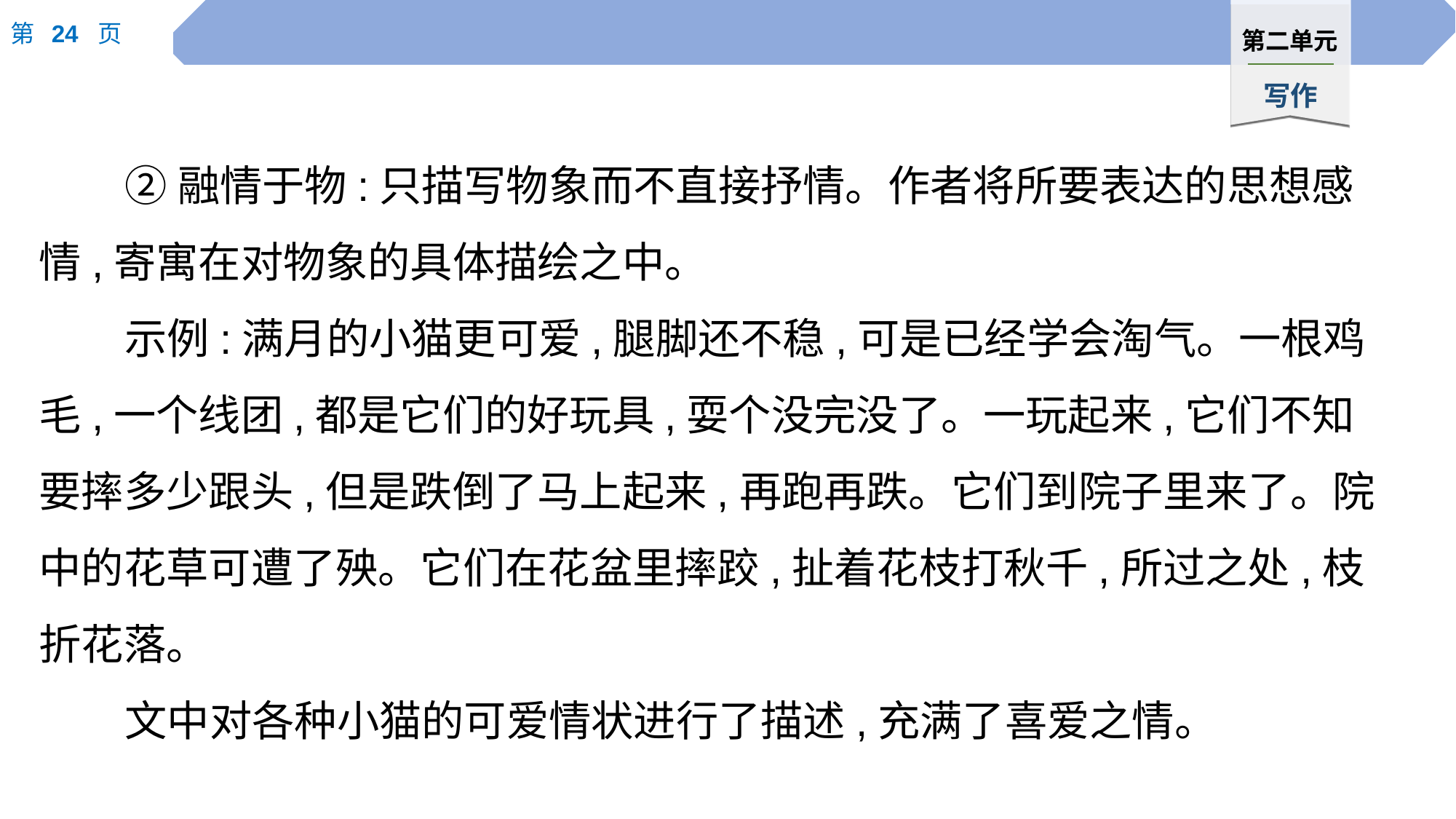

②融情于物:只描写物象而不直接抒情。作者将所要表达的思想感情,寄寓在对物象的具体描绘之中。
示例:满月的小猫更可爱,腿脚还不稳,可是已经学会淘气。一根鸡毛,一个线团,都是它们的好玩具,耍个没完没了。一玩起来,它们不知要摔多少跟头,但是跌倒了马上起来,再跑再跌。它们到院子里来了。院中的花草可遭了殃。它们在花盆里摔跤,扯着花枝打秋千,所过之处,枝折花落。
文中对各种小猫的可爱情状进行了描述,充满了喜爱之情。